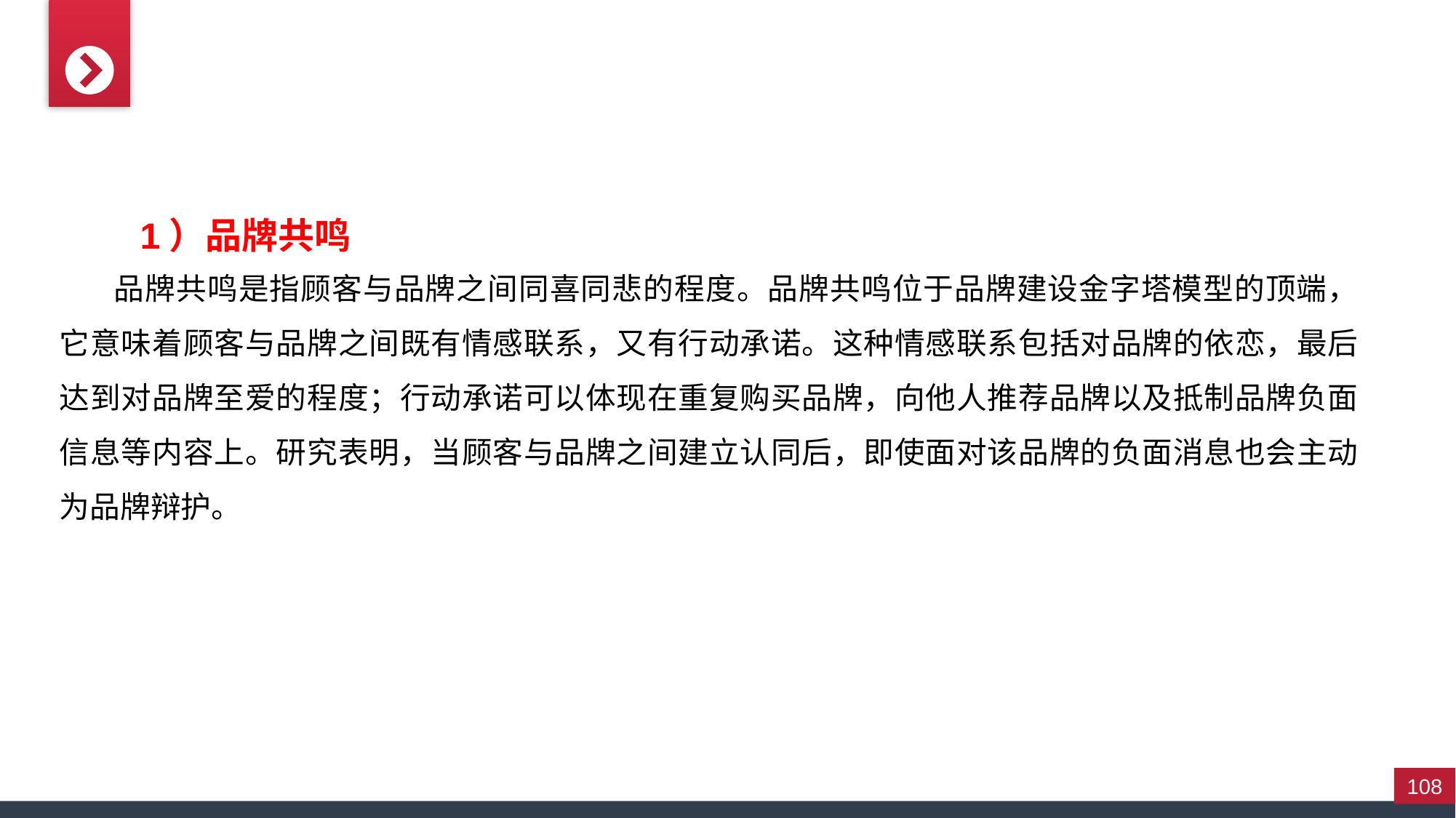

1）品牌共鸣
品牌共鸣是指顾客与品牌之间同喜同悲的程度。品牌共鸣位于品牌建设金字塔模型的顶端，它意味着顾客与品牌之间既有情感联系，又有行动承诺。这种情感联系包括对品牌的依恋，最后达到对品牌至爱的程度；行动承诺可以体现在重复购买品牌，向他人推荐品牌以及抵制品牌负面信息等内容上。研究表明，当顾客与品牌之间建立认同后，即使面对该品牌的负面消息也会主动为品牌辩护。